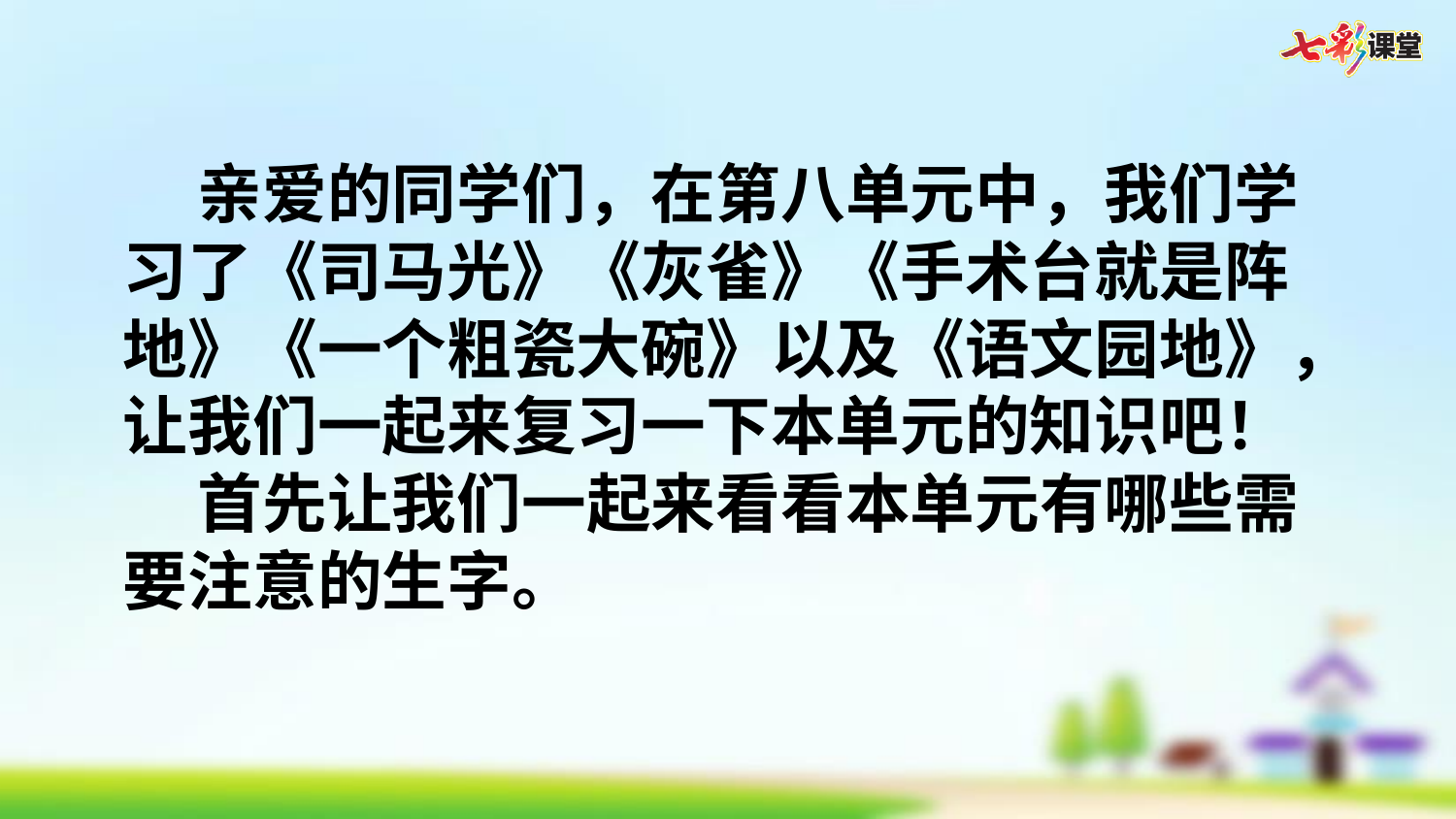

亲爱的同学们，在第八单元中，我们学习了《司马光》《灰雀》《手术台就是阵地》《一个粗瓷大碗》以及《语文园地》，让我们一起来复习一下本单元的知识吧！
    首先让我们一起来看看本单元有哪些需要注意的生字。